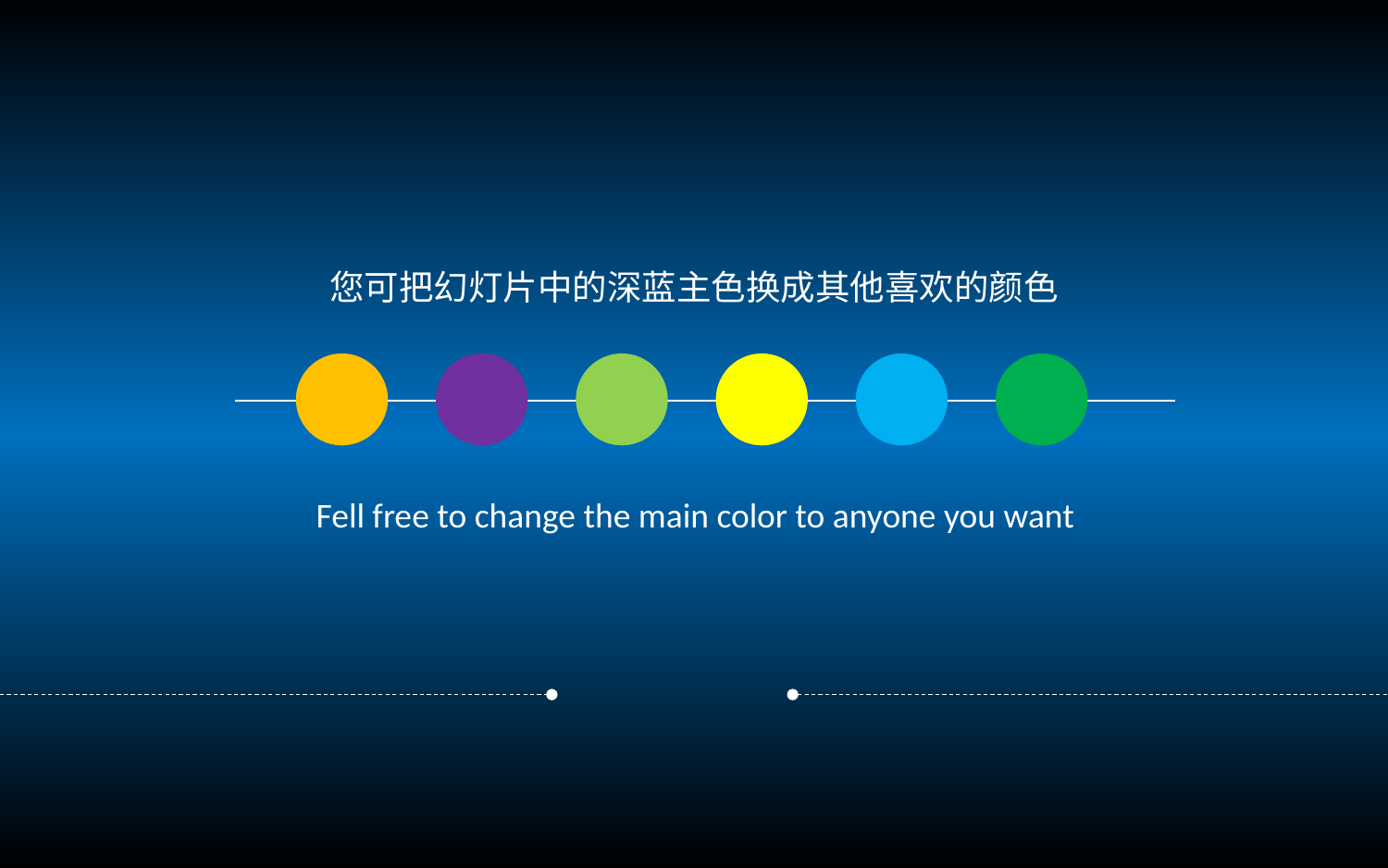

您可把幻灯片中的深蓝主色换成其他喜欢的颜色

Fell free to change the main color to anyone you want